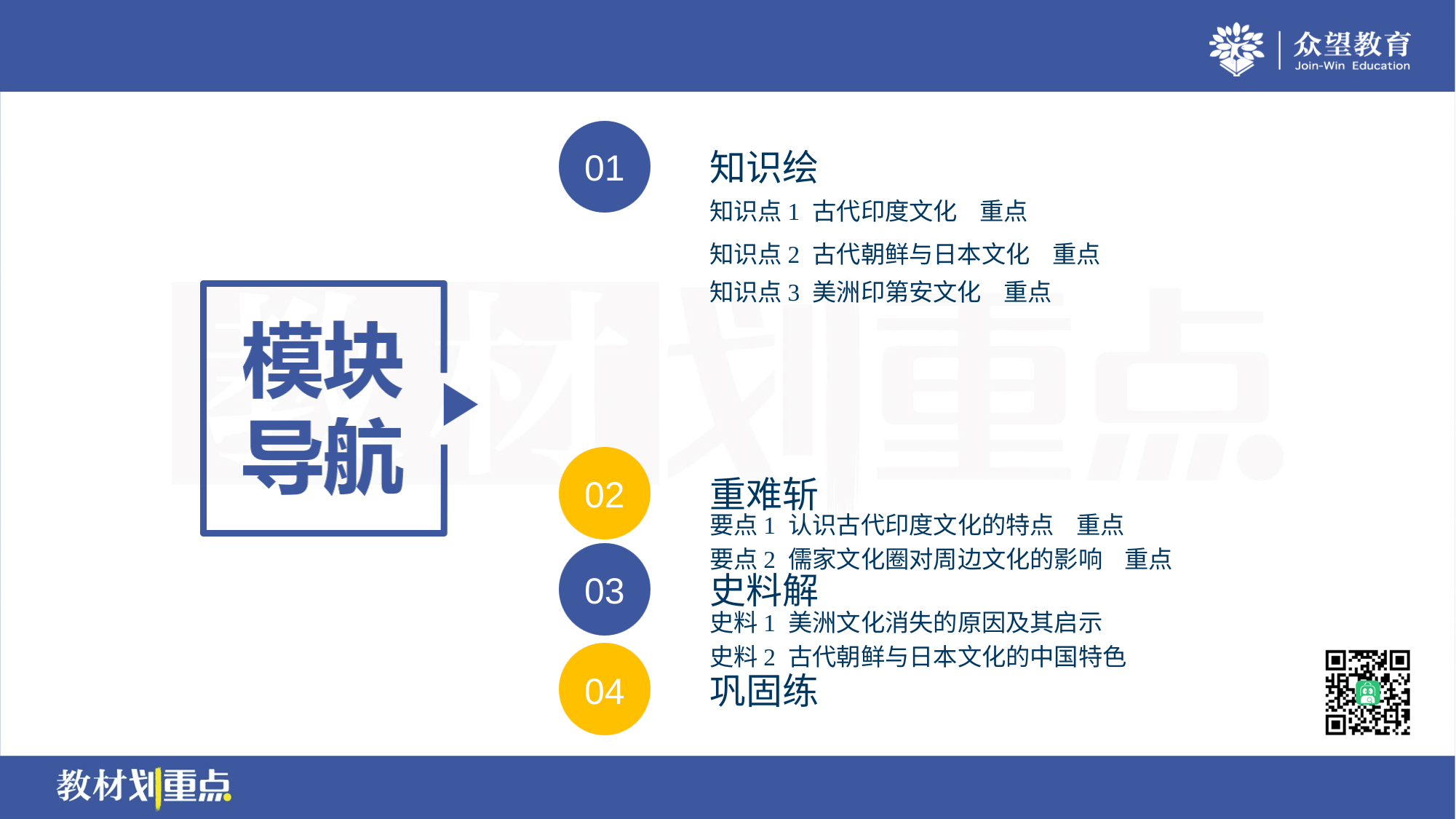

知识点1 古代印度文化    重点
知识点2 古代朝鲜与日本文化    重点
知识点3 美洲印第安文化    重点
要点1 认识古代印度文化的特点    重点
要点2 儒家文化圈对周边文化的影响    重点
史料1 美洲文化消失的原因及其启示
史料2 古代朝鲜与日本文化的中国特色